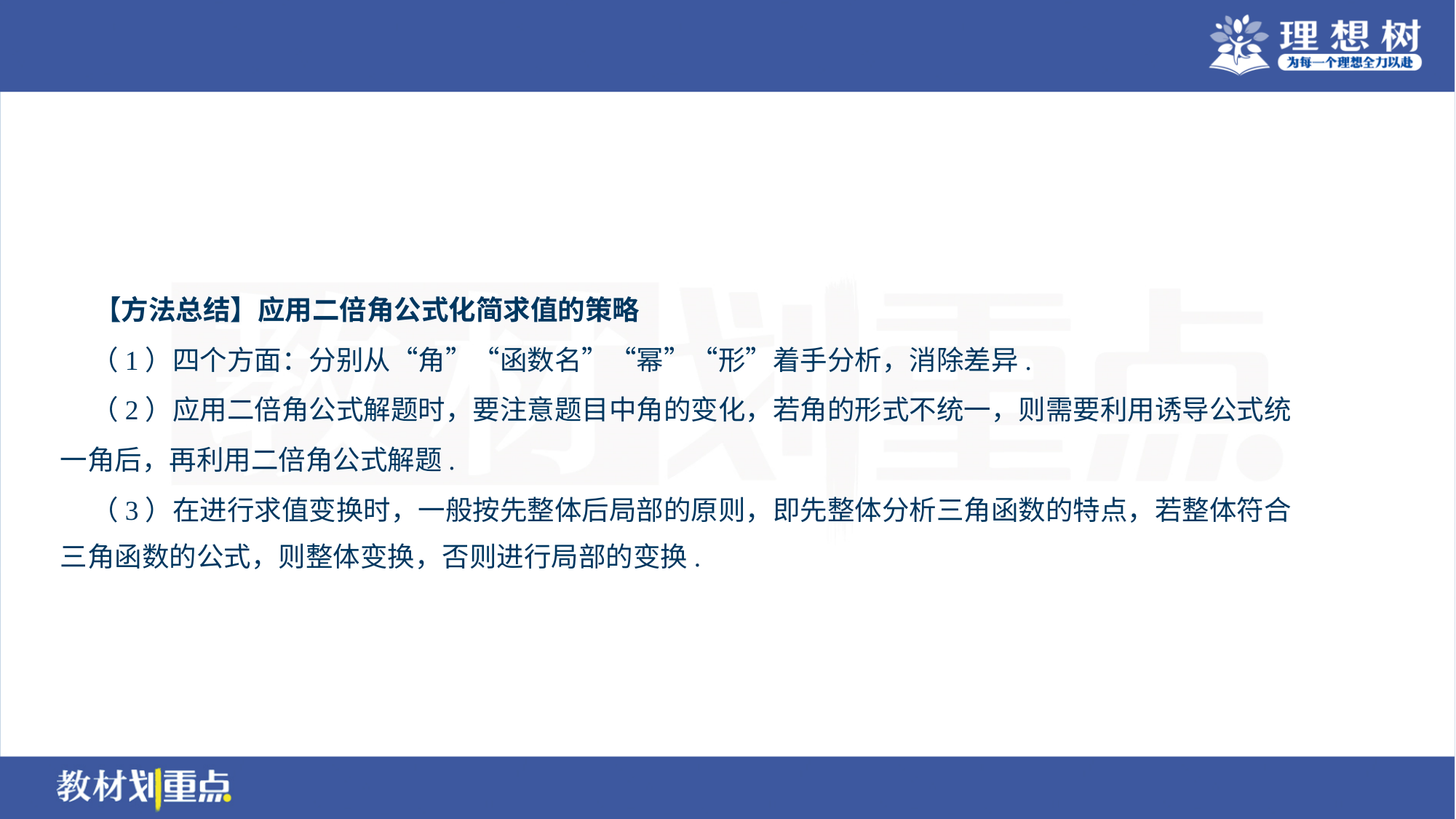

【方法总结】应用二倍角公式化简求值的策略
    （1）四个方面：分别从“角”“函数名”“幂”“形”着手分析，消除差异.
    （2）应用二倍角公式解题时，要注意题目中角的变化，若角的形式不统一，则需要利用诱导公式统
一角后，再利用二倍角公式解题.
    （3）在进行求值变换时，一般按先整体后局部的原则，即先整体分析三角函数的特点，若整体符合
三角函数的公式，则整体变换，否则进行局部的变换.